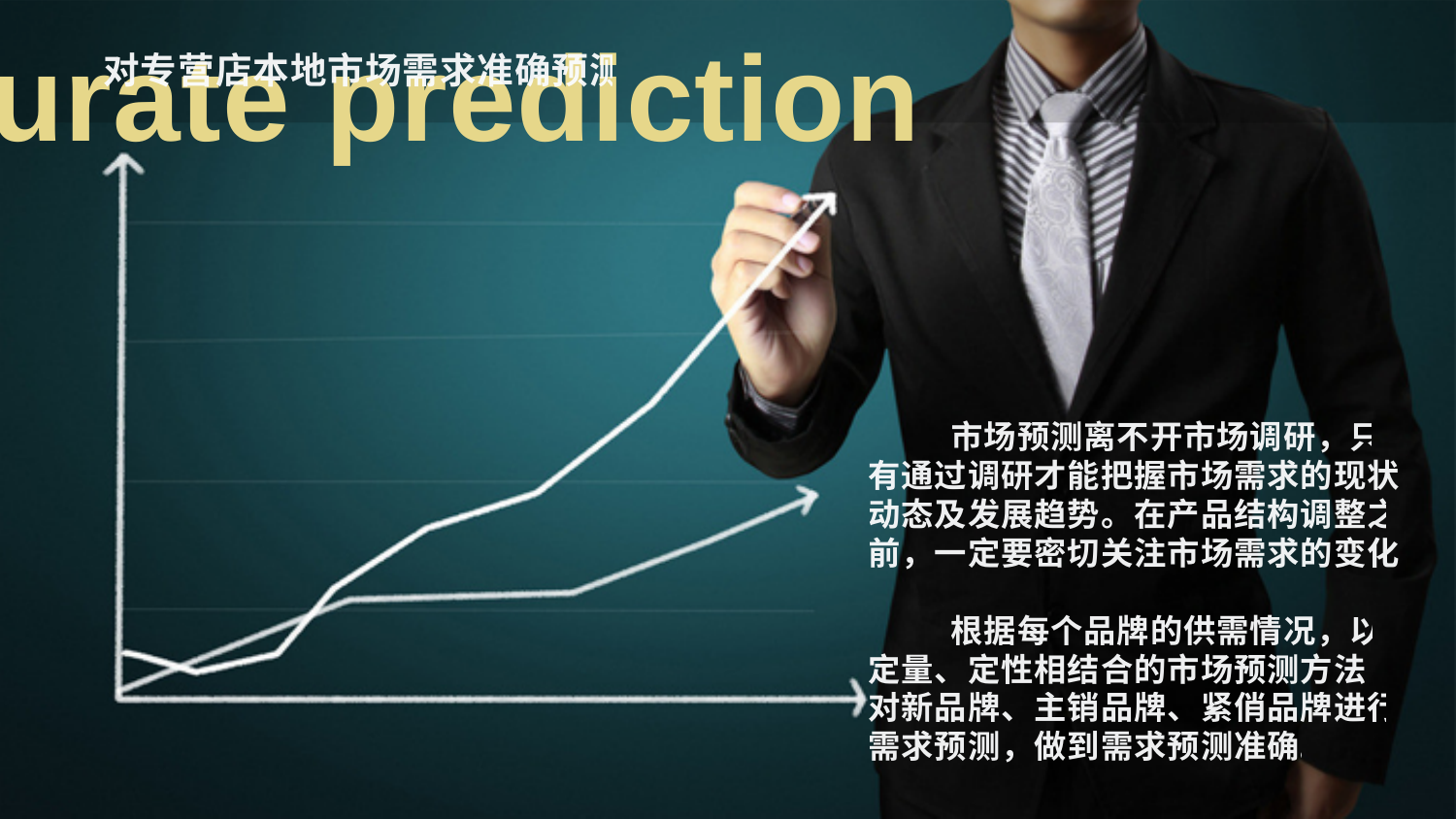

Accurate prediction
对专营店本地市场需求准确预测
         市场预测离不开市场调研，只有通过调研才能把握市场需求的现状、动态及发展趋势。在产品结构调整之前，一定要密切关注市场需求的变化。
         根据每个品牌的供需情况，以定量、定性相结合的市场预测方法，对新品牌、主销品牌、紧俏品牌进行需求预测，做到需求预测准确。